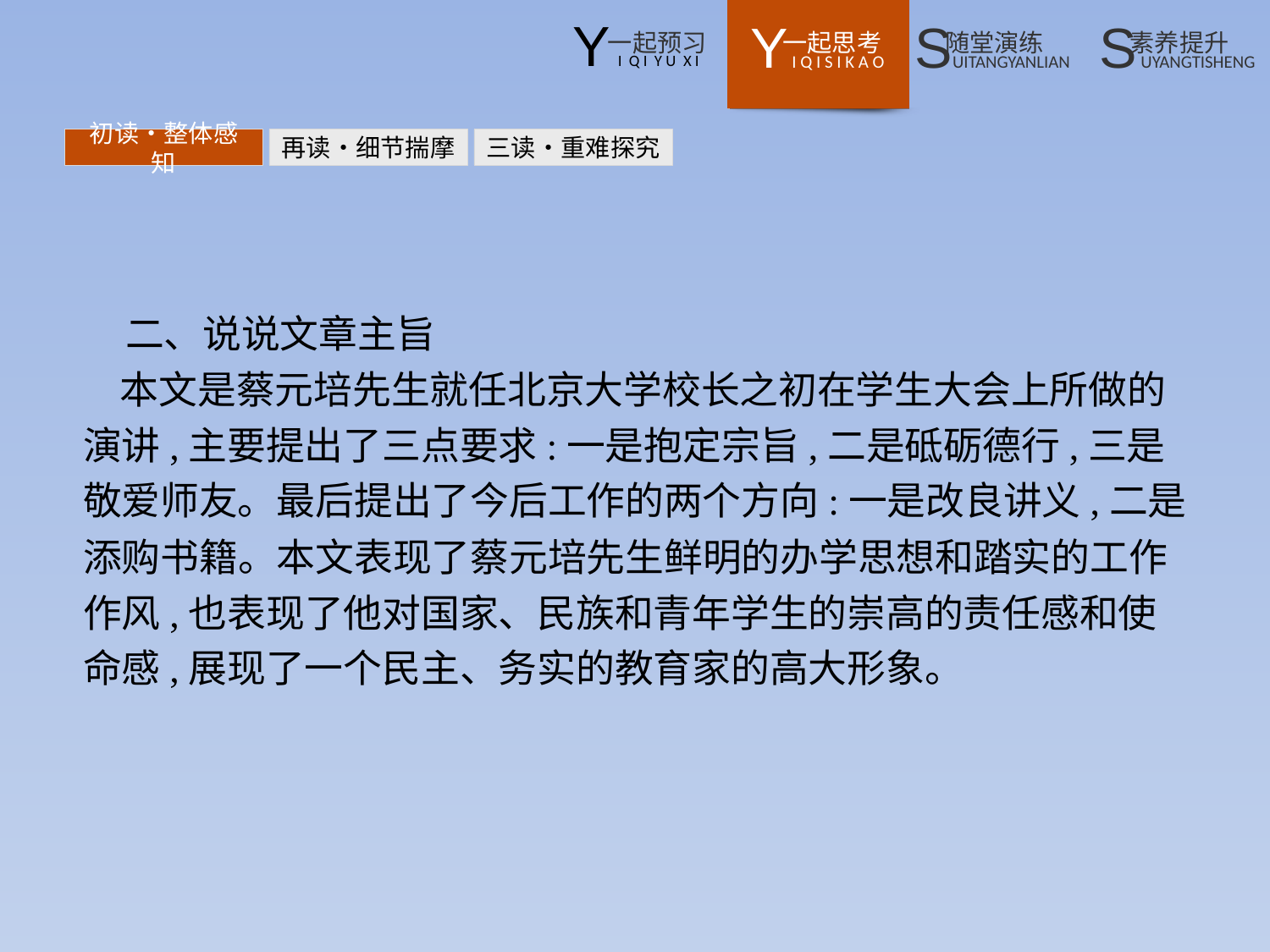

初读•整体感知
再读•细节揣摩
三读•重难探究
二、说说文章主旨
本文是蔡元培先生就任北京大学校长之初在学生大会上所做的演讲,主要提出了三点要求:一是抱定宗旨,二是砥砺德行,三是敬爱师友。最后提出了今后工作的两个方向:一是改良讲义,二是添购书籍。本文表现了蔡元培先生鲜明的办学思想和踏实的工作作风,也表现了他对国家、民族和青年学生的崇高的责任感和使命感,展现了一个民主、务实的教育家的高大形象。